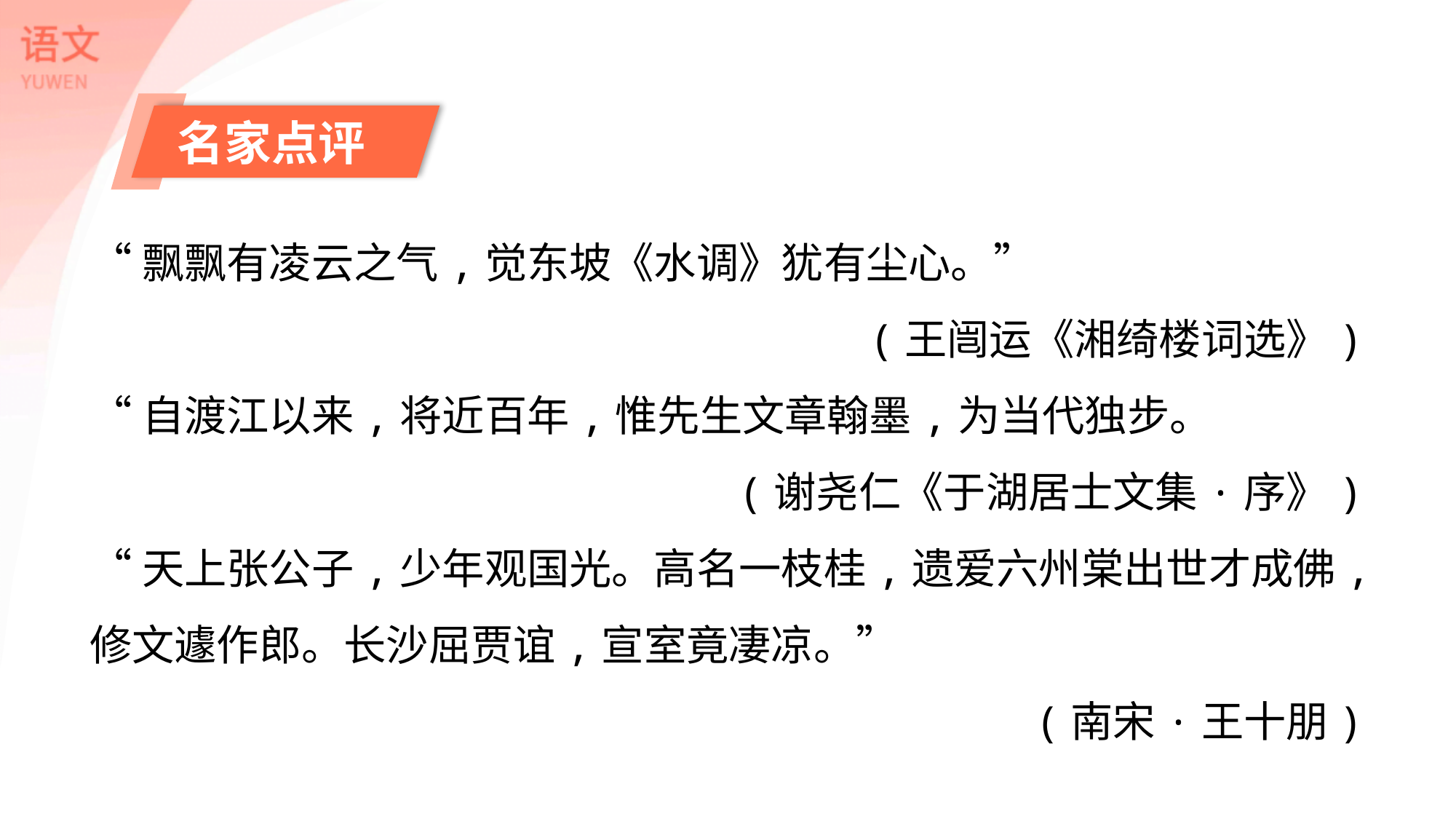

名家点评
“飘飘有凌云之气,觉东坡《水调》犹有尘心。”
(王闿运《湘绮楼词选》)
“自渡江以来,将近百年,惟先生文章翰墨,为当代独步。
(谢尧仁《于湖居士文集·序》)
“天上张公子,少年观国光。高名一枝桂,遗爱六州棠出世才成佛,修文遽作郎。长沙屈贾谊,宣室竟凄凉。”
(南宋·王十朋)